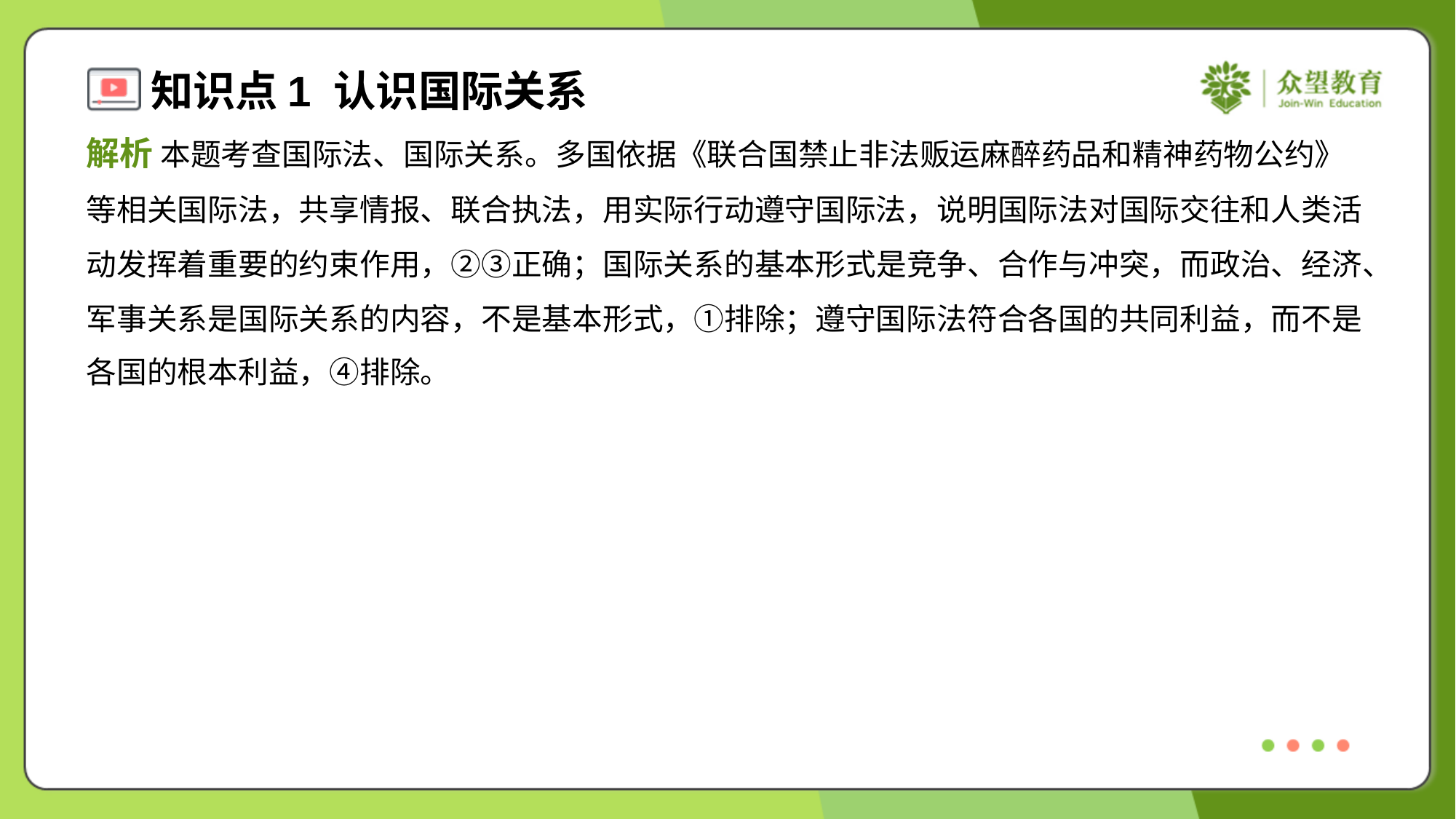

解析 本题考查国际法、国际关系。多国依据《联合国禁止非法贩运麻醉药品和精神药物公约》
等相关国际法，共享情报、联合执法，用实际行动遵守国际法，说明国际法对国际交往和人类活
动发挥着重要的约束作用，②③正确；国际关系的基本形式是竞争、合作与冲突，而政治、经济、
军事关系是国际关系的内容，不是基本形式，①排除；遵守国际法符合各国的共同利益，而不是
各国的根本利益，④排除。